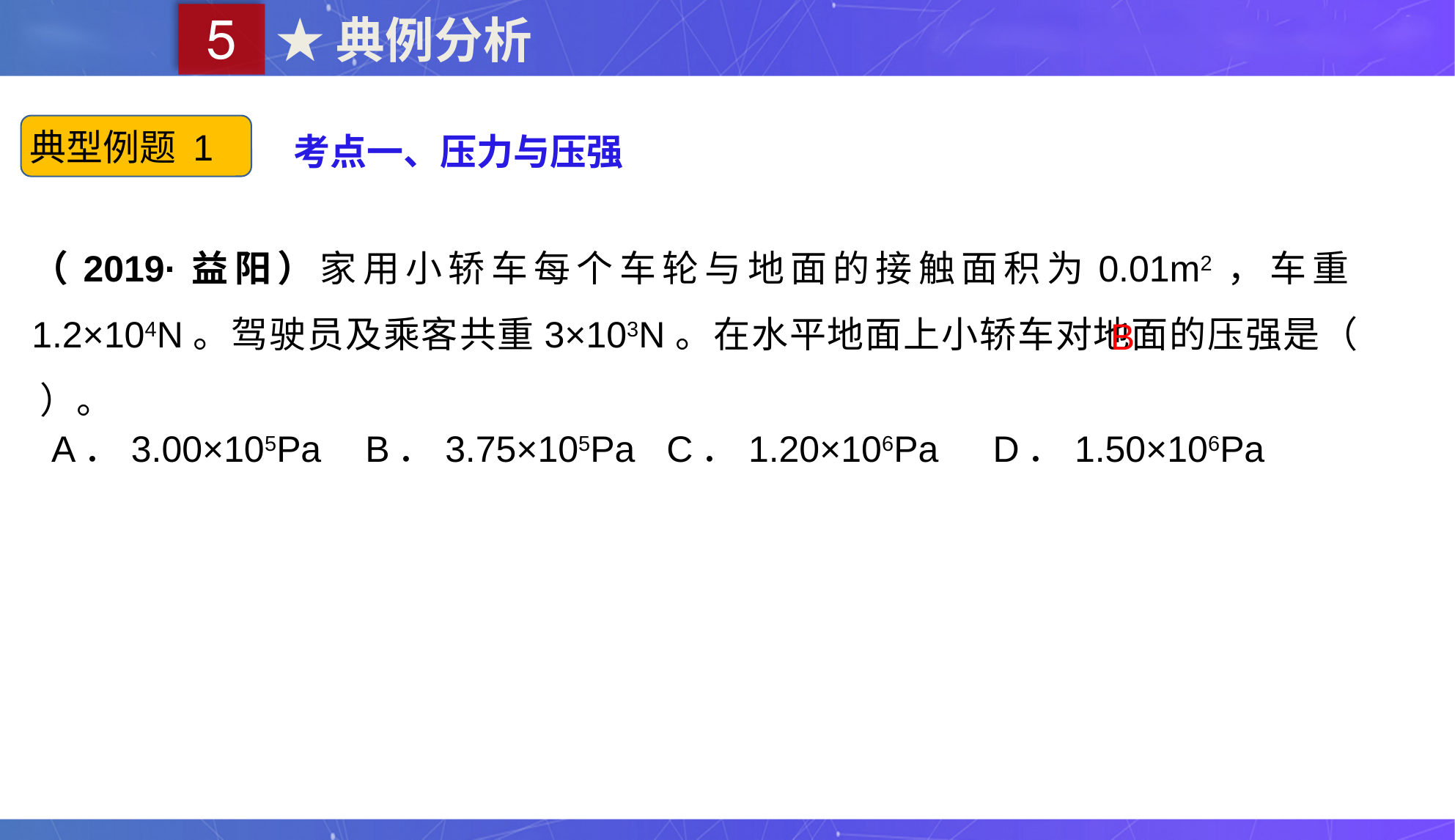

5
★典例分析
典型例题 1
考点一、压力与压强
（2019·益阳）家用小轿车每个车轮与地面的接触面积为0.01m2，车重1.2×104N。驾驶员及乘客共重3×103N。在水平地面上小轿车对地面的压强是（  ）。
B
| A．3.00×105Pa | B．3.75×105Pa | C．1.20×106Pa | D．1.50×106Pa |
| --- | --- | --- | --- |